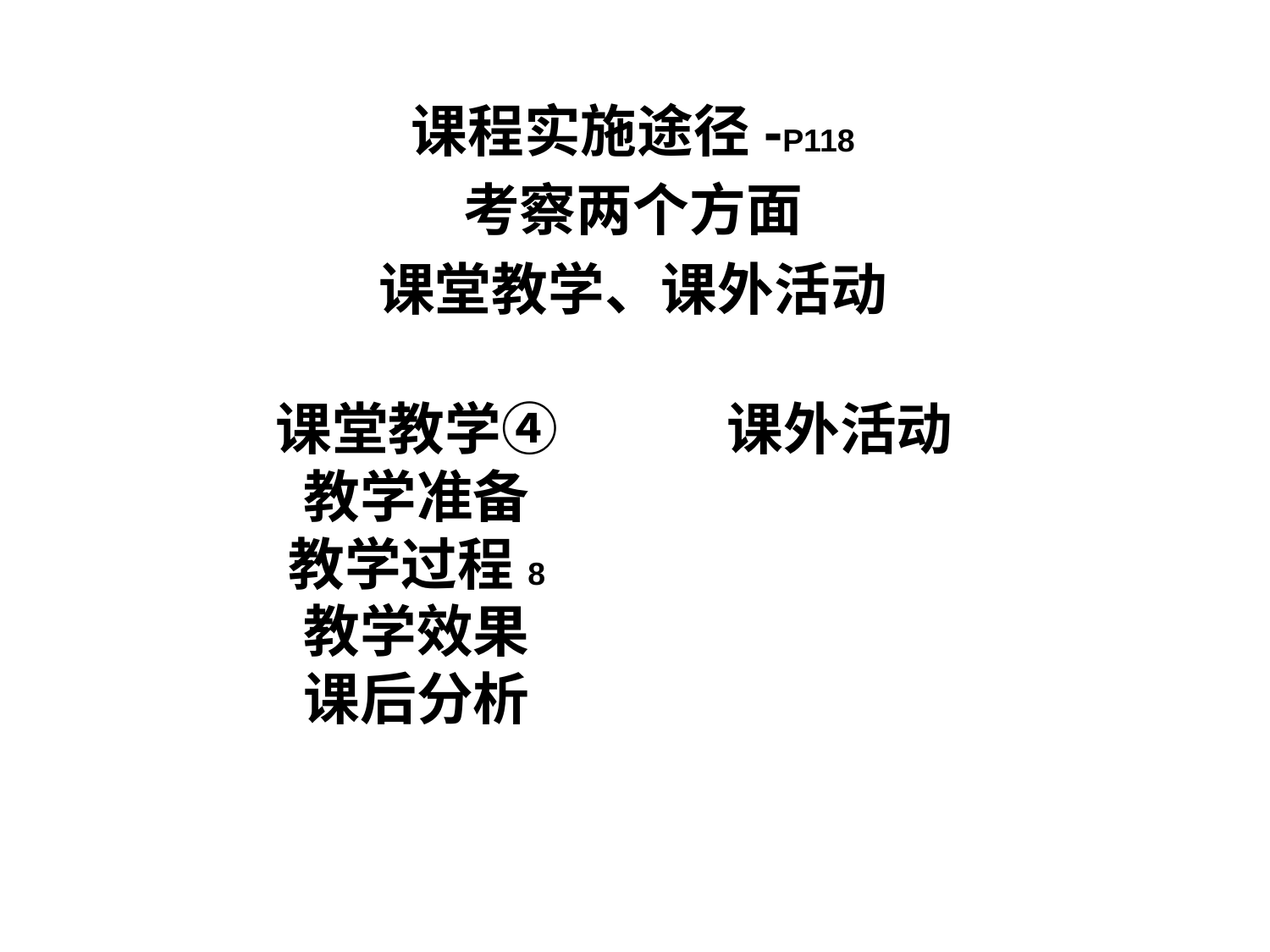

课程实施途径-P118
考察两个方面
课堂教学、课外活动

课堂教学④
教学准备
教学过程8
教学效果
课后分析
课外活动